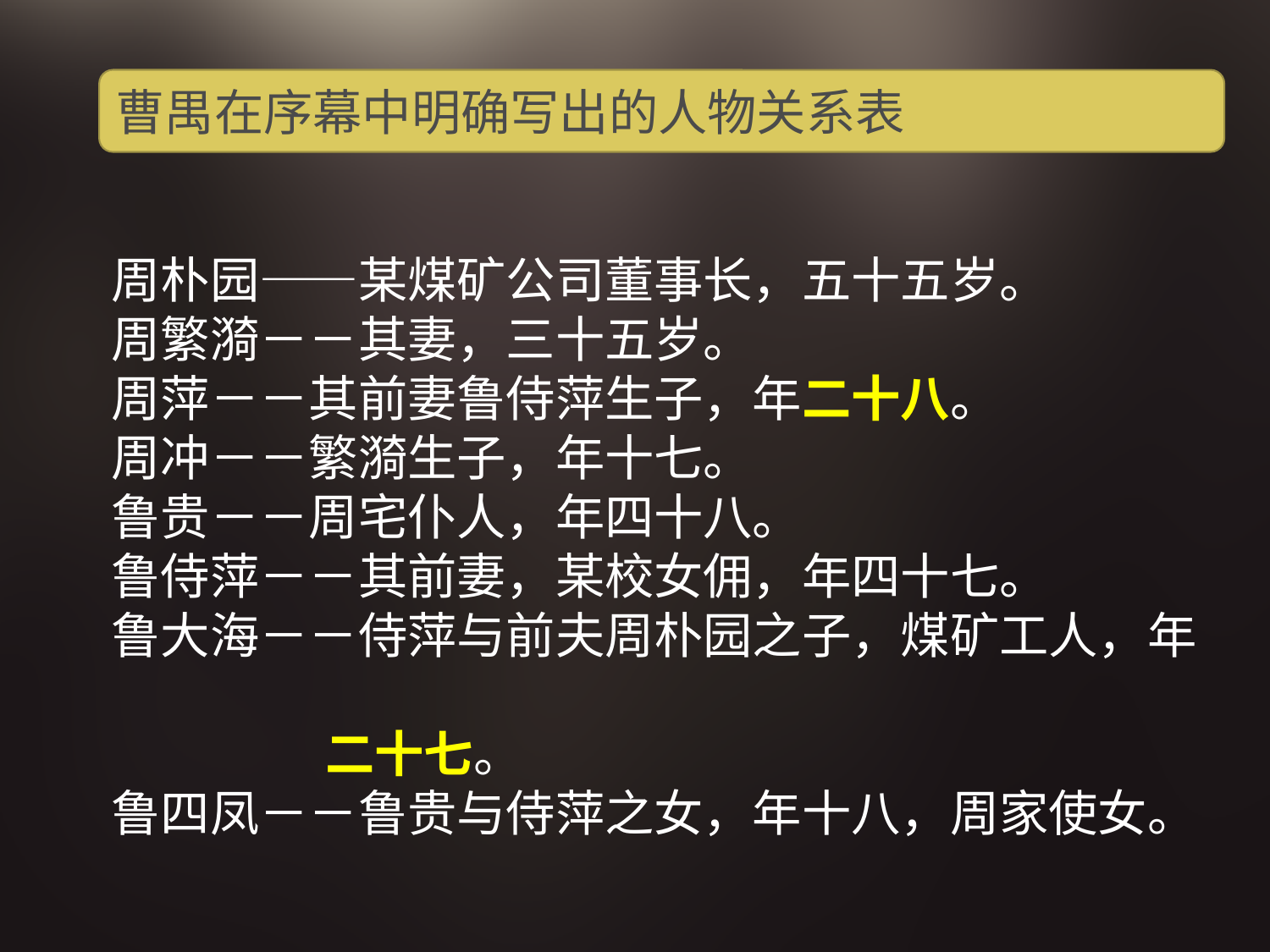

曹禺在序幕中明确写出的人物关系表
周朴园――某煤矿公司董事长，五十五岁。
周繁漪－－其妻，三十五岁。
周萍－－其前妻鲁侍萍生子，年二十八。
周冲－－繁漪生子，年十七。
鲁贵－－周宅仆人，年四十八。
鲁侍萍－－其前妻，某校女佣，年四十七。
鲁大海－－侍萍与前夫周朴园之子，煤矿工人，年
                  二十七。
鲁四凤－－鲁贵与侍萍之女，年十八，周家使女。